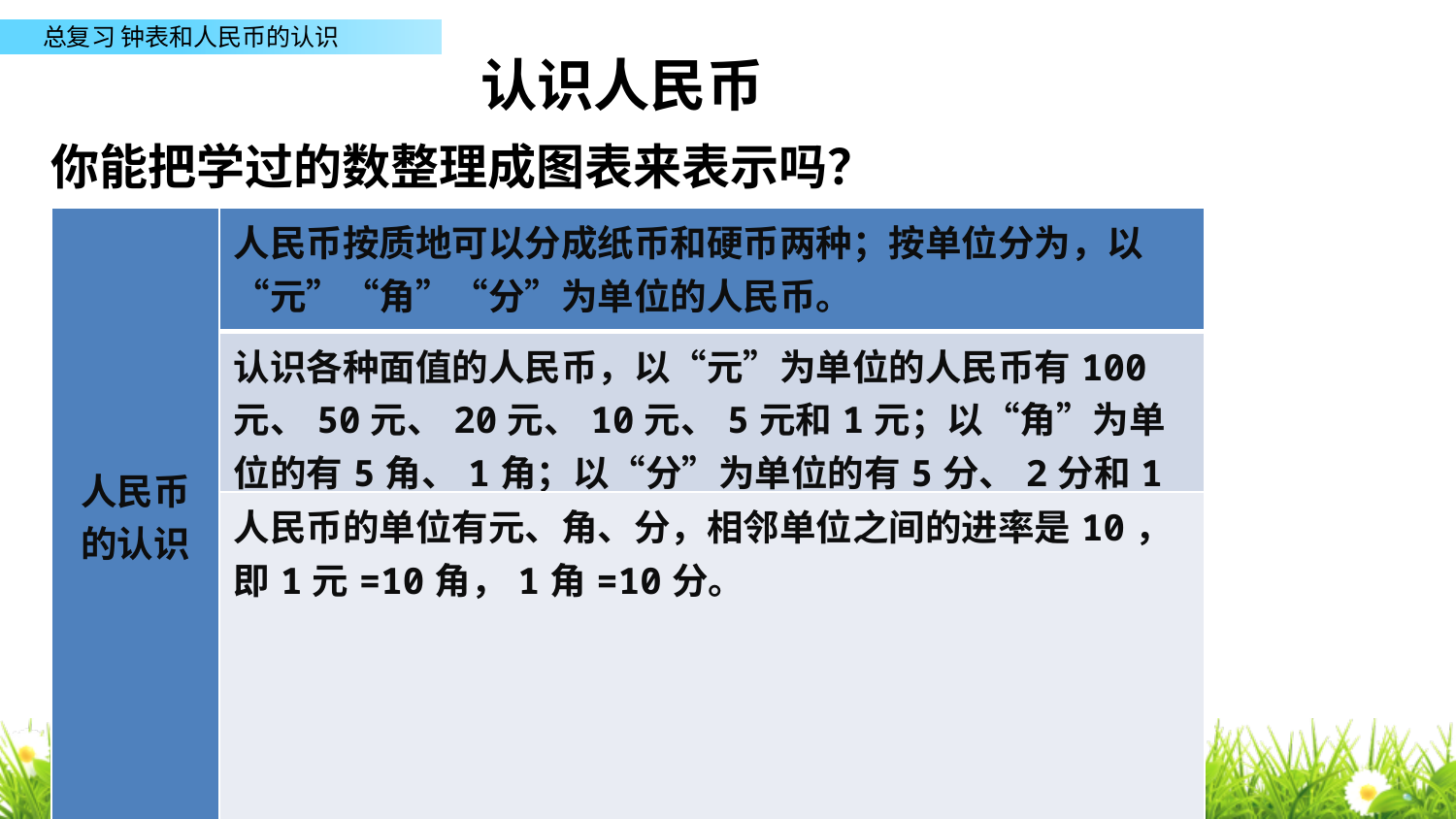

认识人民币
你能把学过的数整理成图表来表示吗？
| 人民币的认识 | 人民币按质地可以分成纸币和硬币两种；按单位分为，以“元”“角”“分”为单位的人民币。 |
| --- | --- |
|  | 认识各种面值的人民币，以“元”为单位的人民币有100元、50元、20元、10元、5元和1元；以“角”为单位的有5角、1角；以“分”为单位的有5分、2分和1分。 |
|  | 人民币的单位有元、角、分，相邻单位之间的进率是10，即1元=10角，1角=10分。 |
| 人民币的简单计算 | 换算：几元就是几十角，几角就是几十分。 计算：单位相同时，可以直接相加减，单位不同时，先统一单位，再计算。 |